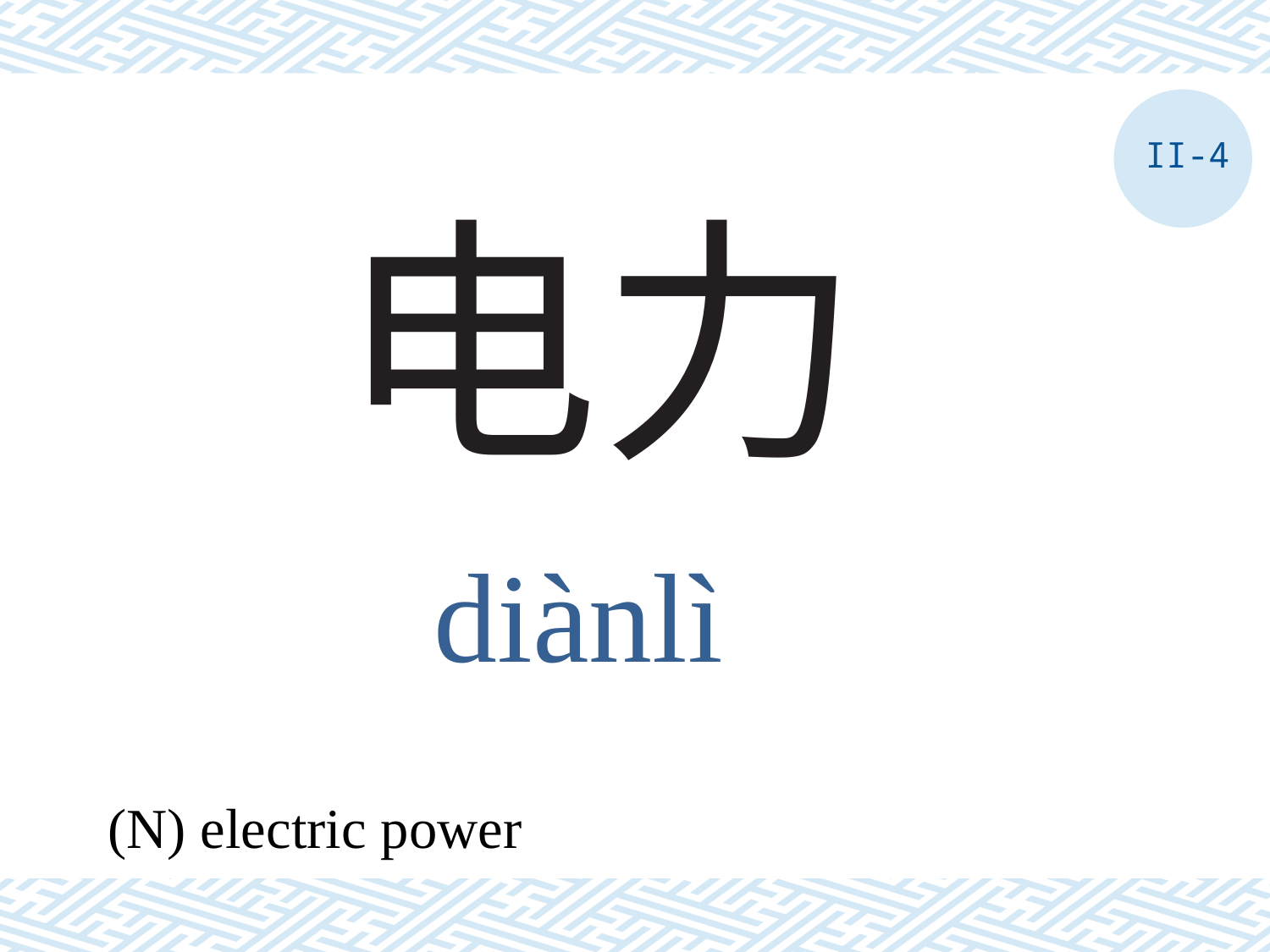

II-4

# 电力
diànlì
(N) electric power